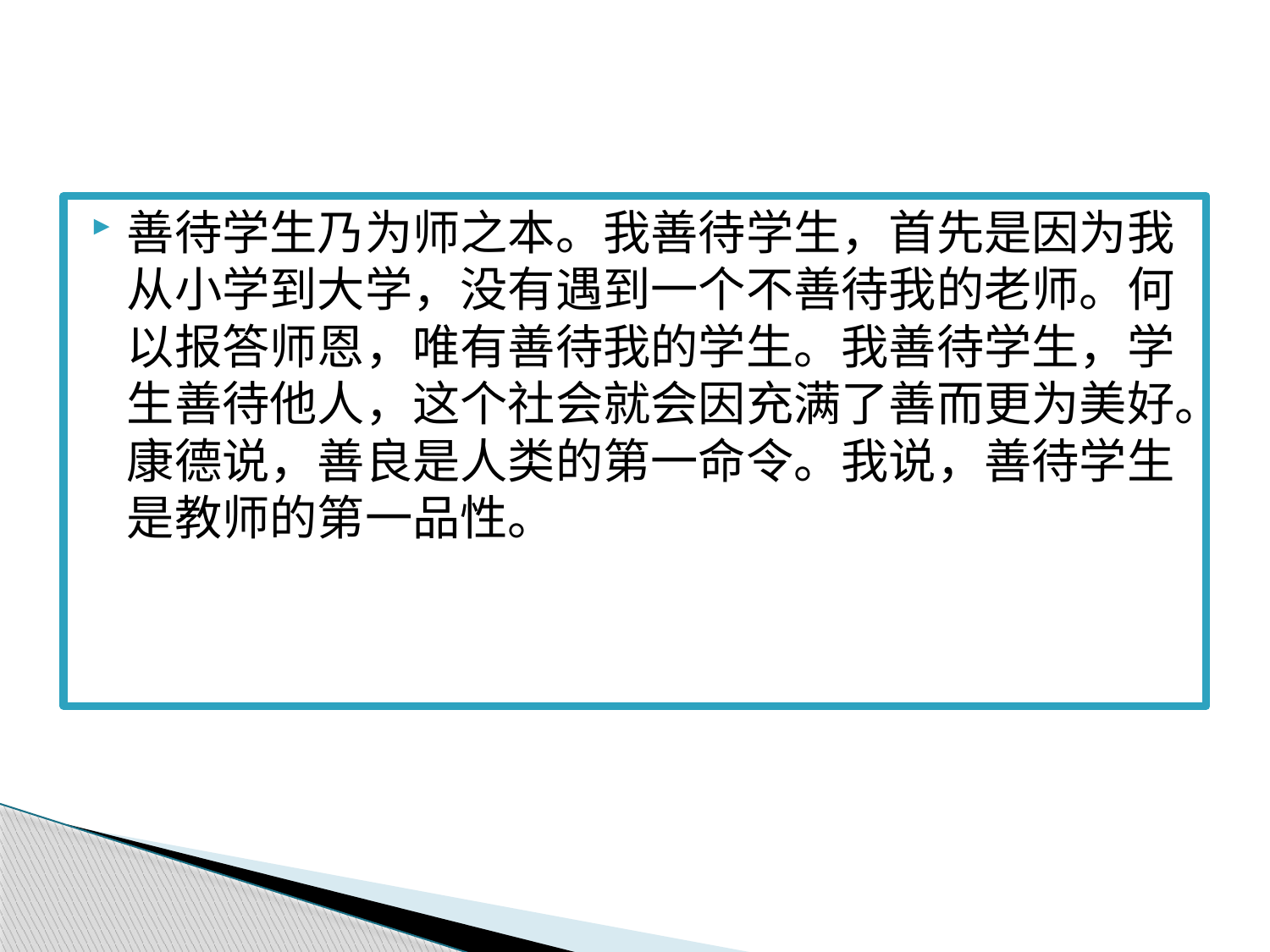

善待学生乃为师之本。我善待学生，首先是因为我从小学到大学，没有遇到一个不善待我的老师。何以报答师恩，唯有善待我的学生。我善待学生，学生善待他人，这个社会就会因充满了善而更为美好。康德说，善良是人类的第一命令。我说，善待学生是教师的第一品性。